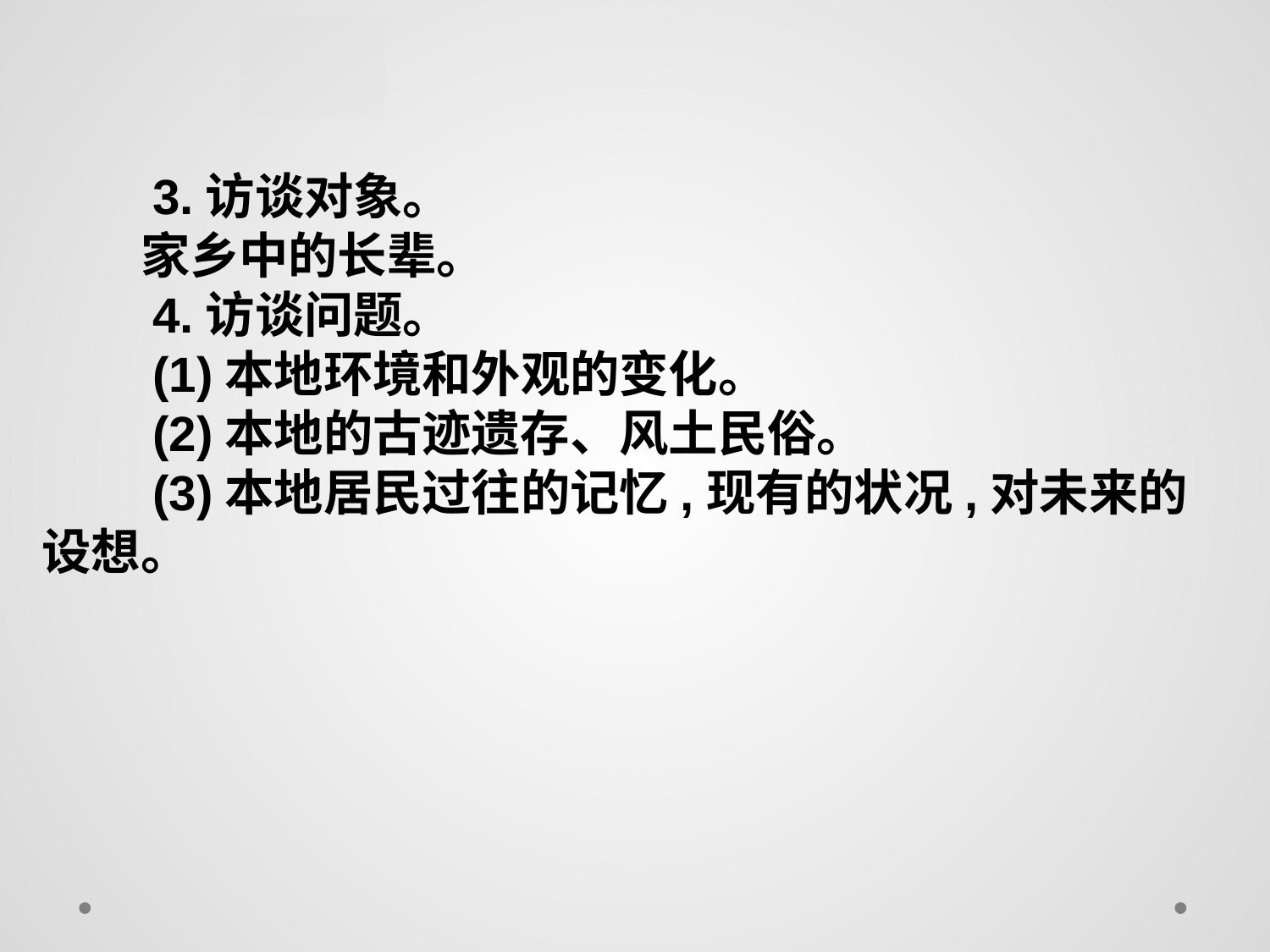

3.访谈对象。
　　家乡中的长辈。
　　4.访谈问题。
　　(1)本地环境和外观的变化。
　　(2)本地的古迹遗存、风土民俗。
　　(3)本地居民过往的记忆,现有的状况,对未来的设想。